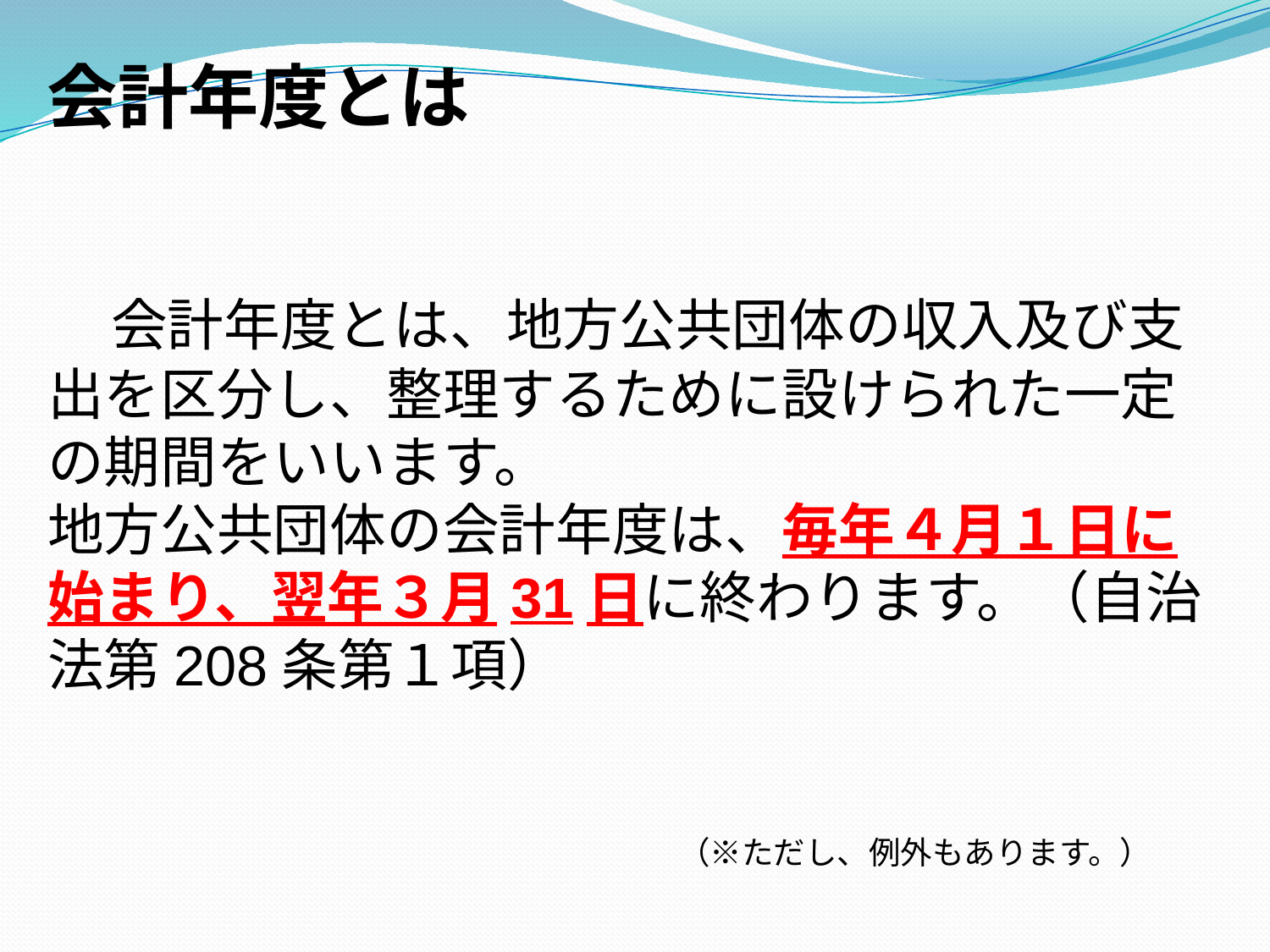

会計年度とは
　会計年度とは、地方公共団体の収入及び支出を区分し、整理するために設けられた一定の期間をいいます。
地方公共団体の会計年度は、毎年４月１日に始まり、翌年３月31日に終わります。（自治法第208条第１項）
　（※ただし、例外もあります。）